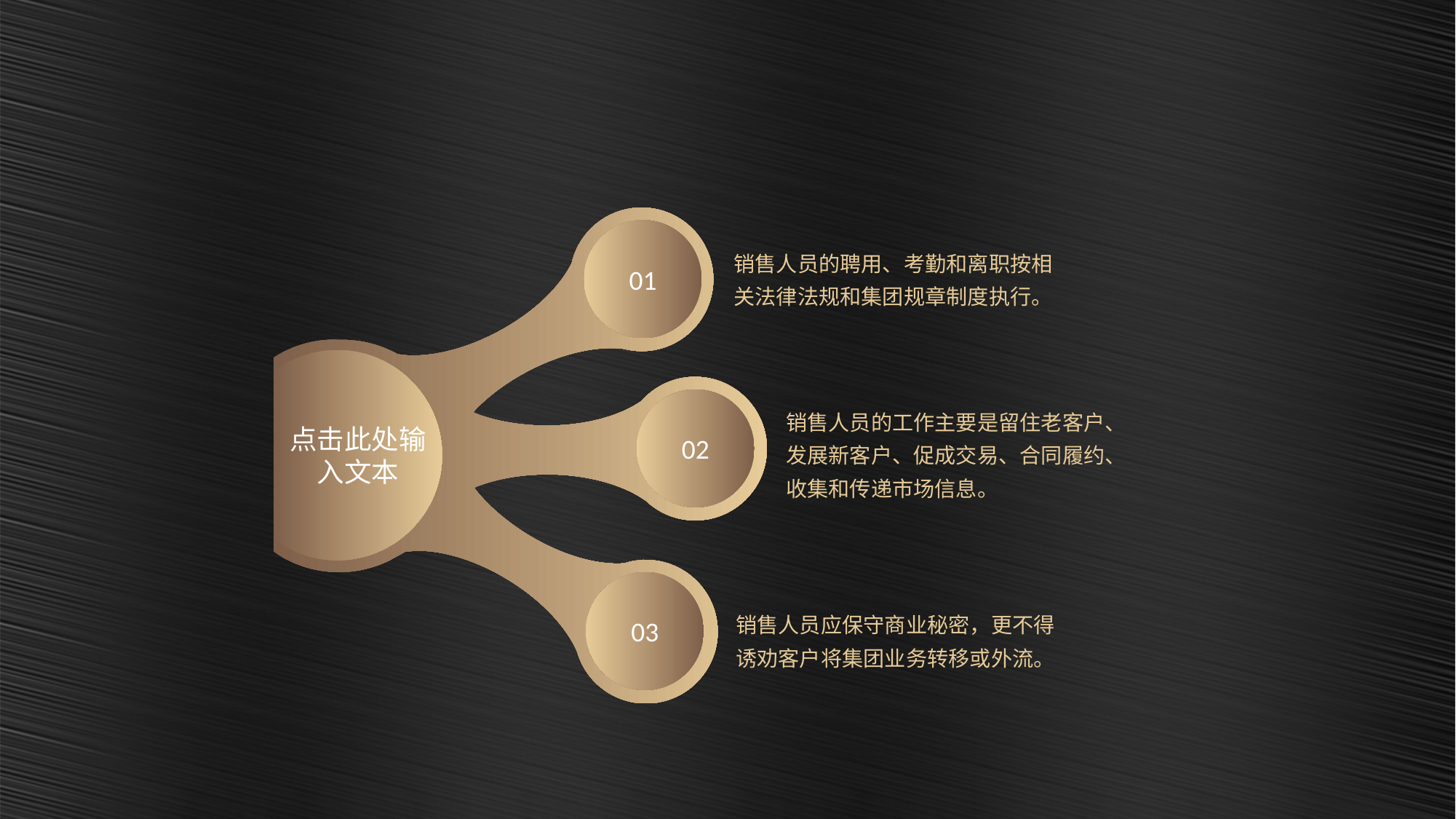

销售人员的聘用、考勤和离职按相关法律法规和集团规章制度执行。
01
点击此处输入文本
02
销售人员的工作主要是留住老客户、发展新客户、促成交易、合同履约、收集和传递市场信息。
03
销售人员应保守商业秘密，更不得诱劝客户将集团业务转移或外流。